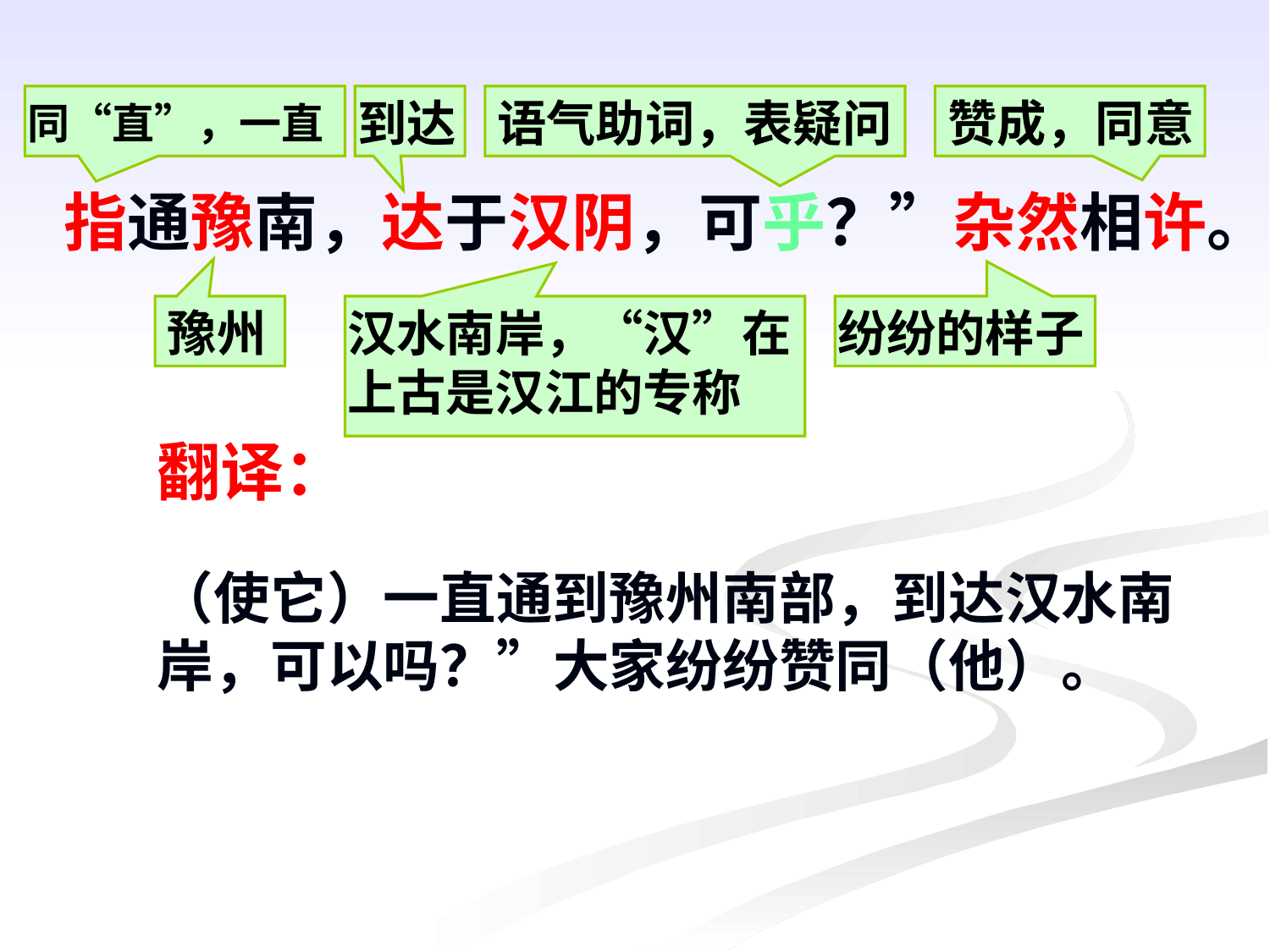

到达

语气助词，表疑问

赞成，同意
同“直”，一直
指通豫南，达于汉阴，可乎？”杂然相许。

豫州
汉水南岸，“汉”在上古是汉江的专称

纷纷的样子

翻译：
（使它）一直通到豫州南部，到达汉水南岸，可以吗？”大家纷纷赞同（他）。